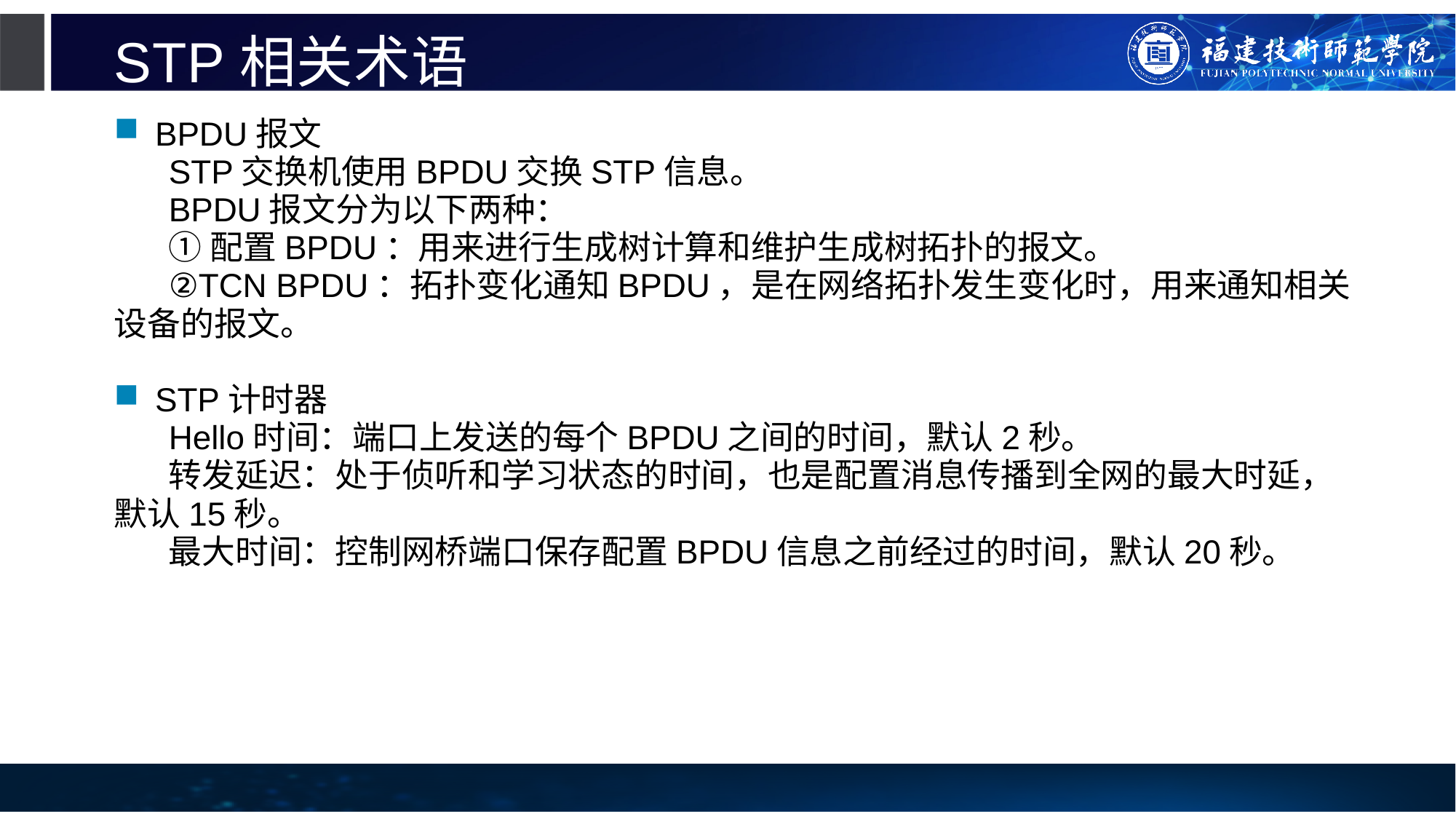

# STP相关术语
BPDU报文
STP交换机使用BPDU交换STP信息。
BPDU报文分为以下两种：
①配置BPDU：用来进行生成树计算和维护生成树拓扑的报文。
②TCN BPDU：拓扑变化通知BPDU，是在网络拓扑发生变化时，用来通知相关设备的报文。

STP计时器
Hello时间：端口上发送的每个BPDU之间的时间，默认2秒。
转发延迟：处于侦听和学习状态的时间，也是配置消息传播到全网的最大时延，默认15秒。
最大时间：控制网桥端口保存配置BPDU信息之前经过的时间，默认20秒。